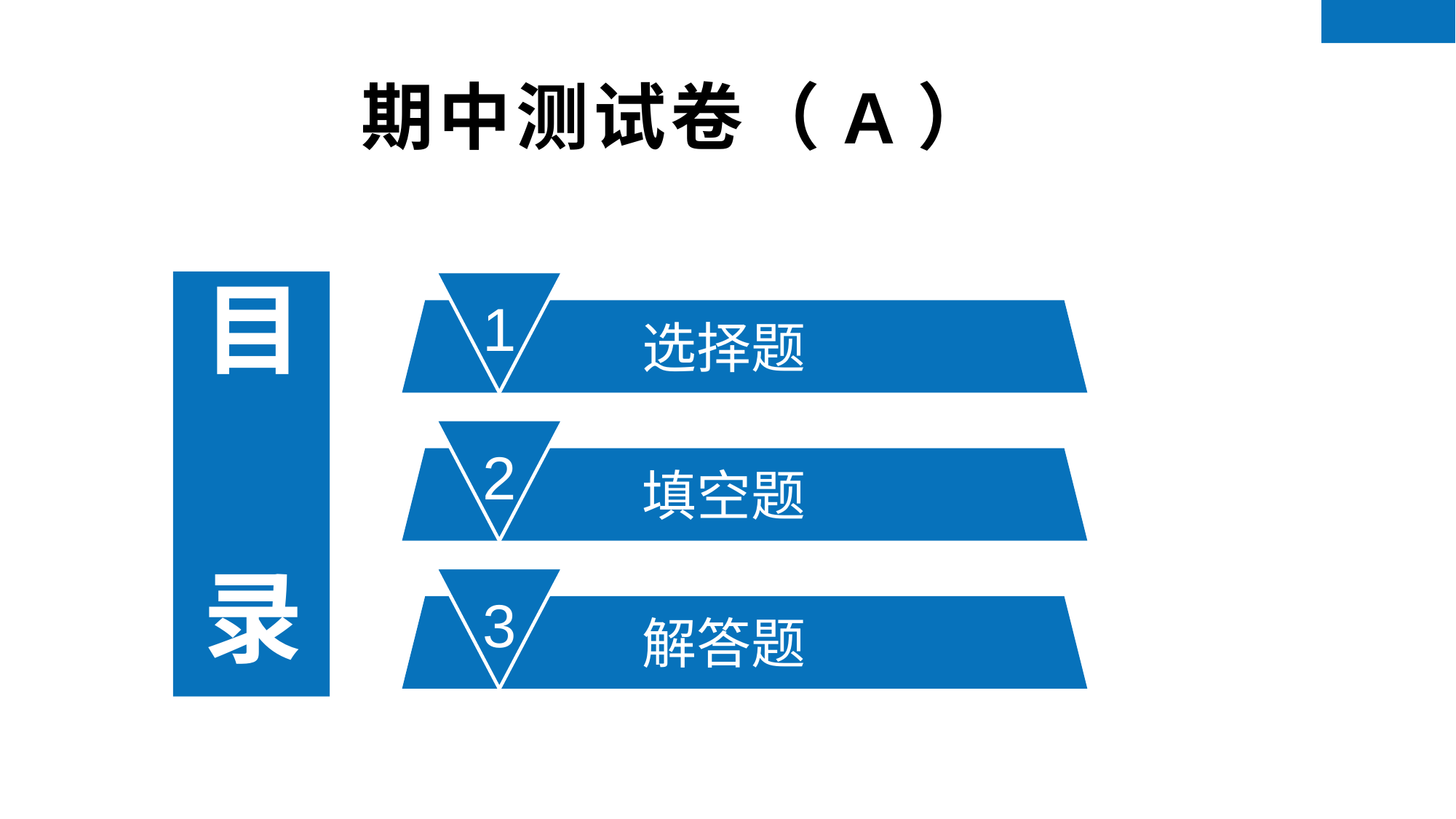

期中测试卷（A）

1

选择题
目 录
2

填空题
3

解答题